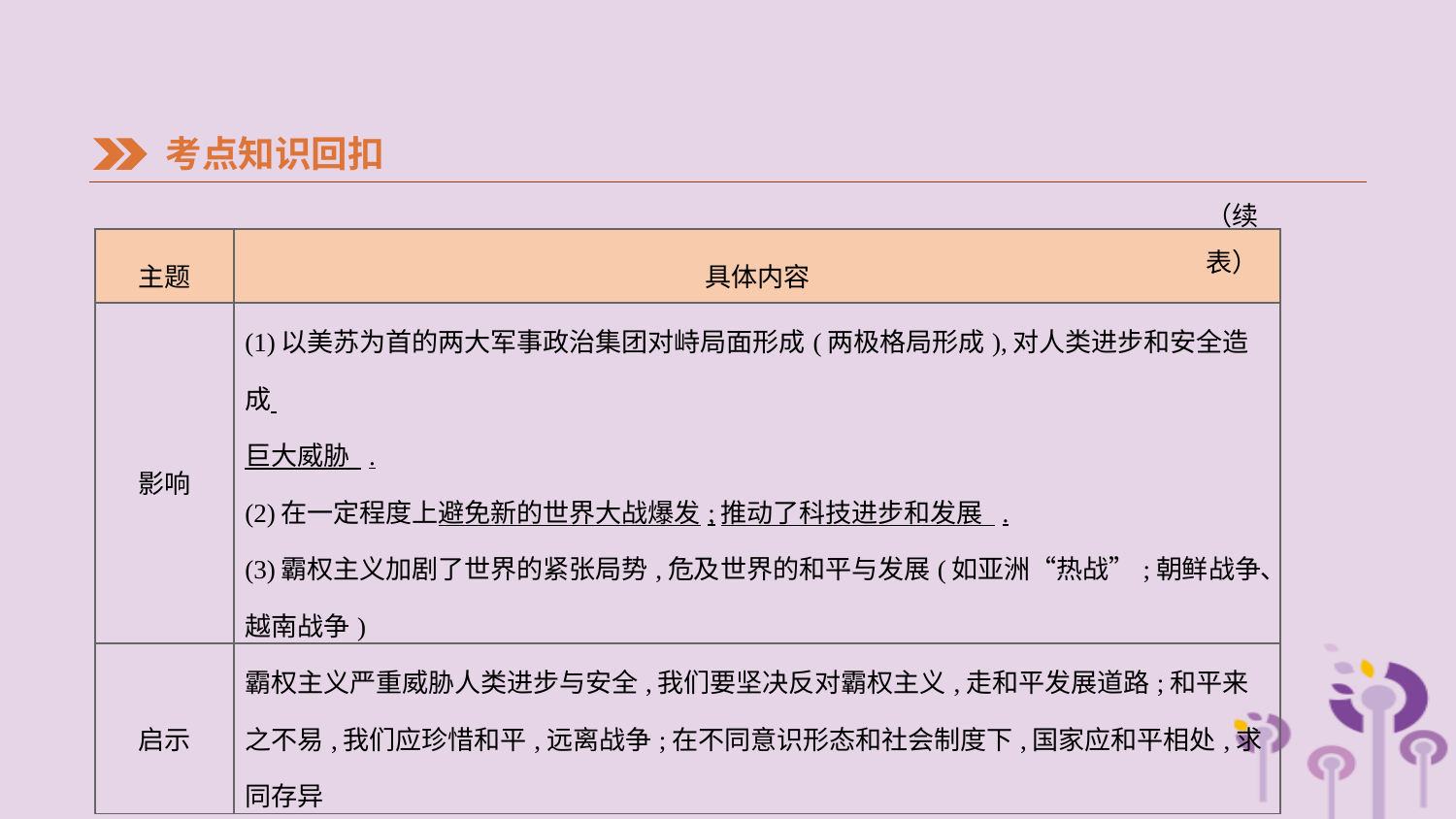

考点知识回扣

（续表）
| 主题 | 具体内容 |
| --- | --- |
| 影响 | (1)以美苏为首的两大军事政治集团对峙局面形成(两极格局形成),对人类进步和安全造成 巨大威胁 . (2)在一定程度上避免新的世界大战爆发;推动了科技进步和发展 . (3)霸权主义加剧了世界的紧张局势,危及世界的和平与发展(如亚洲“热战”;朝鲜战争、越南战争) |
| 启示 | 霸权主义严重威胁人类进步与安全,我们要坚决反对霸权主义,走和平发展道路;和平来之不易,我们应珍惜和平,远离战争;在不同意识形态和社会制度下,国家应和平相处,求同存异 |